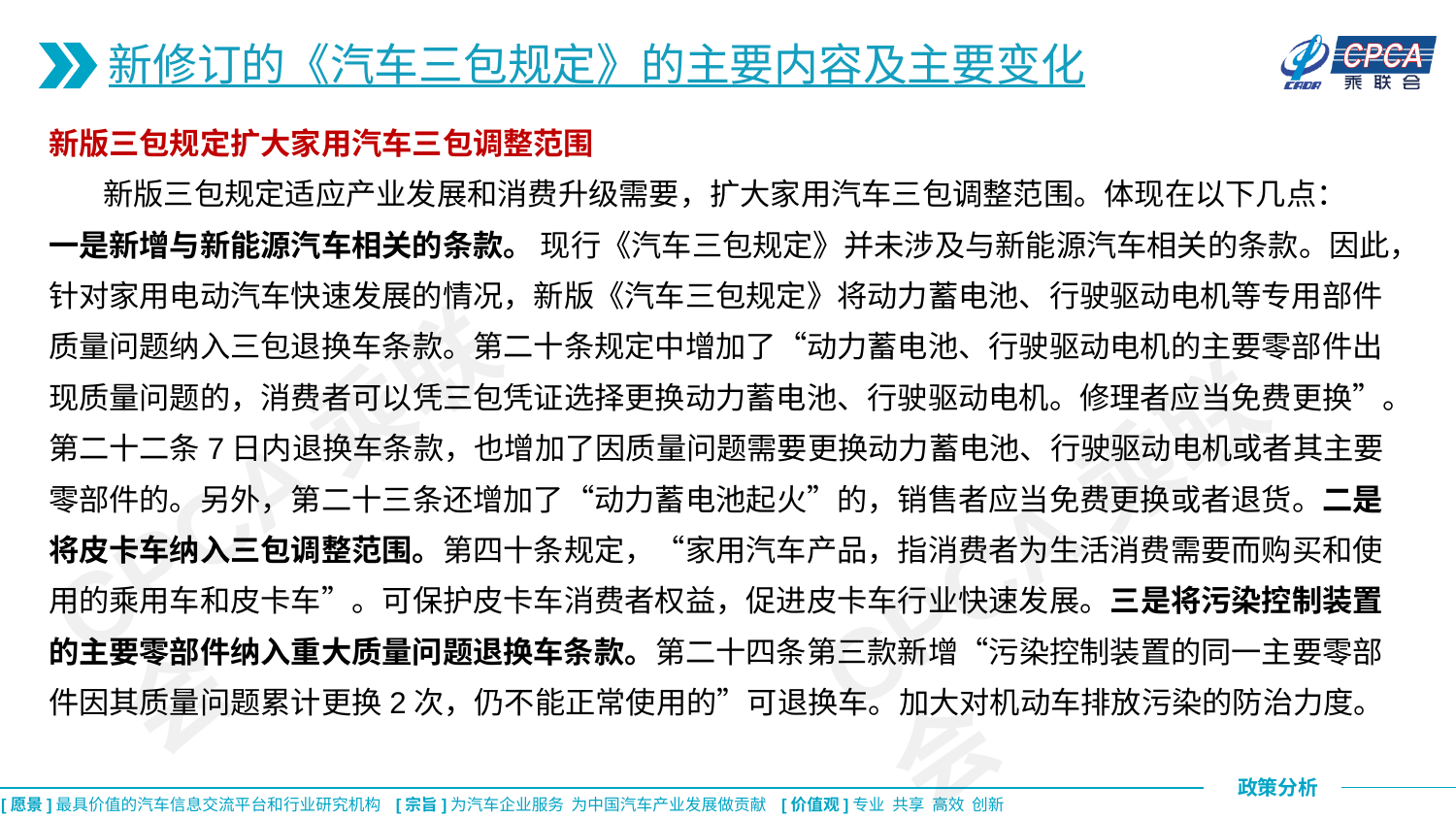

新修订的《汽车三包规定》的主要内容及主要变化
新版三包规定扩大家用汽车三包调整范围
       新版三包规定适应产业发展和消费升级需要，扩大家用汽车三包调整范围。体现在以下几点：
一是新增与新能源汽车相关的条款。 现行《汽车三包规定》并未涉及与新能源汽车相关的条款。因此，针对家用电动汽车快速发展的情况，新版《汽车三包规定》将动力蓄电池、行驶驱动电机等专用部件质量问题纳入三包退换车条款。第二十条规定中增加了“动力蓄电池、行驶驱动电机的主要零部件出现质量问题的，消费者可以凭三包凭证选择更换动力蓄电池、行驶驱动电机。修理者应当免费更换”。第二十二条7日内退换车条款，也增加了因质量问题需要更换动力蓄电池、行驶驱动电机或者其主要零部件的。另外，第二十三条还增加了“动力蓄电池起火”的，销售者应当免费更换或者退货。二是将皮卡车纳入三包调整范围。第四十条规定，“家用汽车产品，指消费者为生活消费需要而购买和使用的乘用车和皮卡车”。可保护皮卡车消费者权益，促进皮卡车行业快速发展。三是将污染控制装置的主要零部件纳入重大质量问题退换车条款。第二十四条第三款新增“污染控制装置的同一主要零部件因其质量问题累计更换2次，仍不能正常使用的”可退换车。加大对机动车排放污染的防治力度。
CPCA乘联会
CPCA乘联会